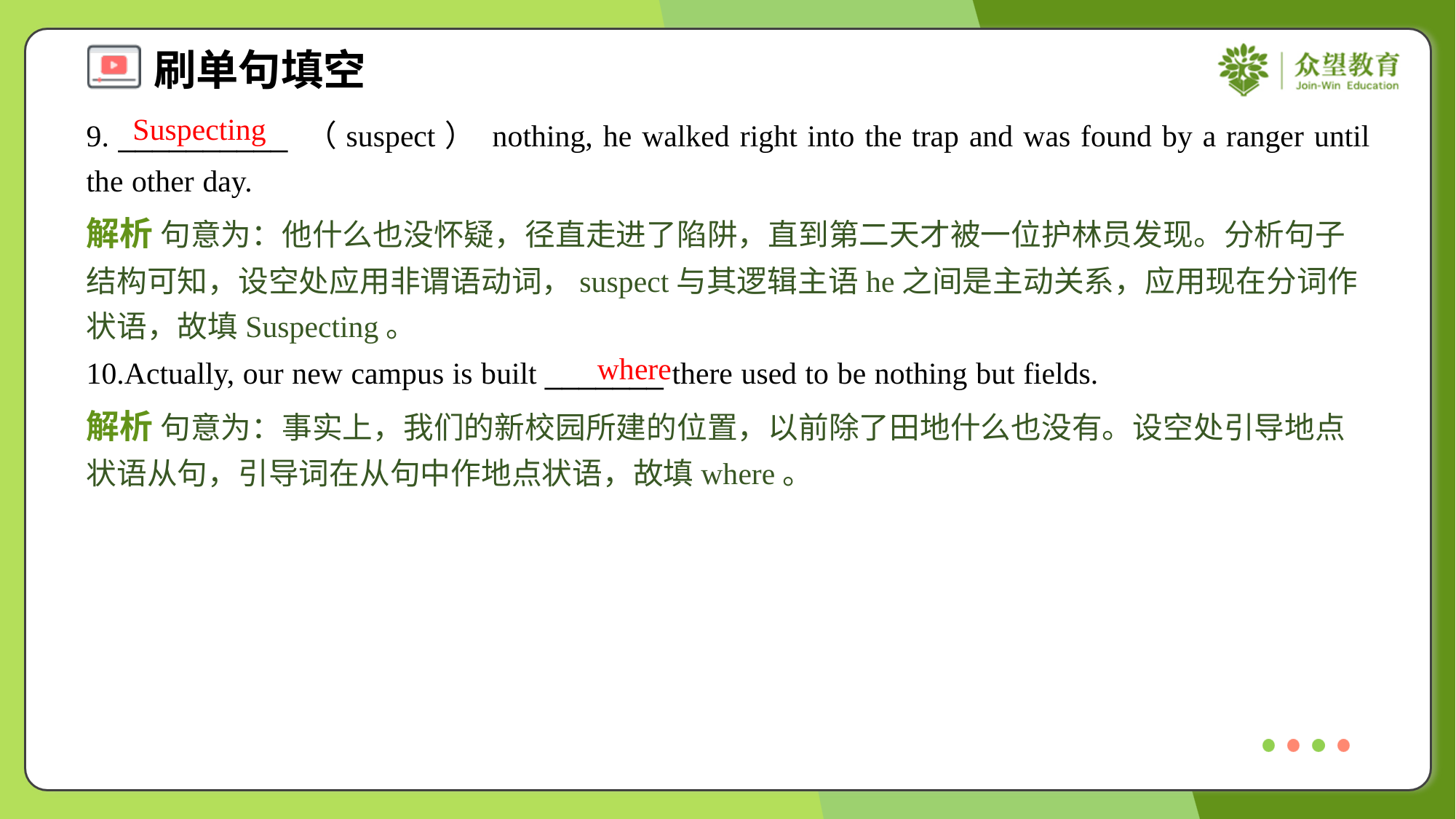

Suspecting
9. __________ （suspect） nothing, he walked right into the trap and was found by a ranger until the other day.
解析 句意为：他什么也没怀疑，径直走进了陷阱，直到第二天才被一位护林员发现。分析句子结构可知，设空处应用非谓语动词，suspect与其逻辑主语he之间是主动关系，应用现在分词作状语，故填Suspecting。
where
10.Actually, our new campus is built _______ there used to be nothing but fields.
解析 句意为：事实上，我们的新校园所建的位置，以前除了田地什么也没有。设空处引导地点状语从句，引导词在从句中作地点状语，故填where。